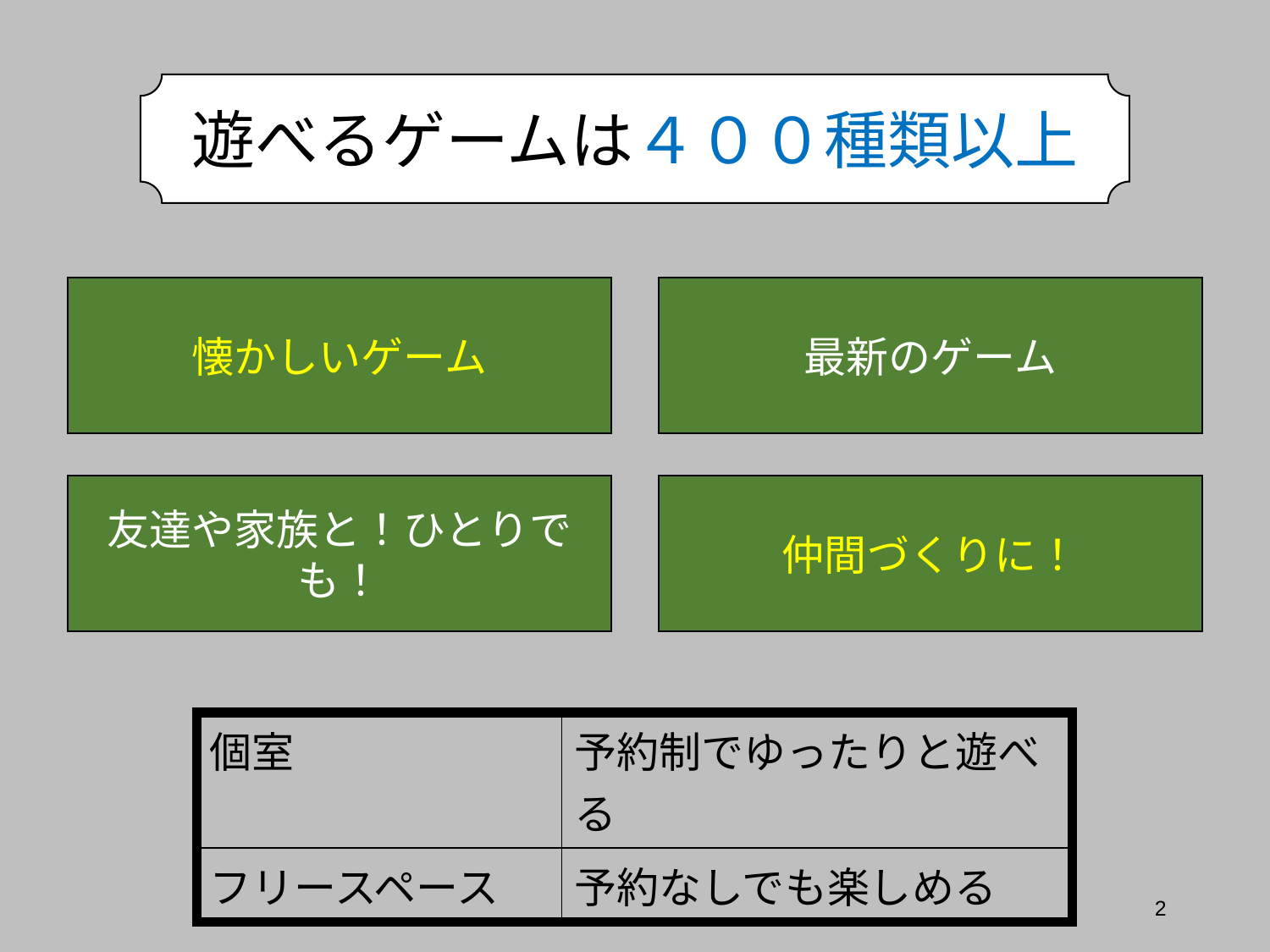

遊べるゲームは４００種類以上
懐かしいゲーム
最新のゲーム
仲間づくりに！
友達や家族と！ひとりでも！
| 個室 | 予約制でゆったりと遊べる |
| --- | --- |
| フリースペース | 予約なしでも楽しめる |
2